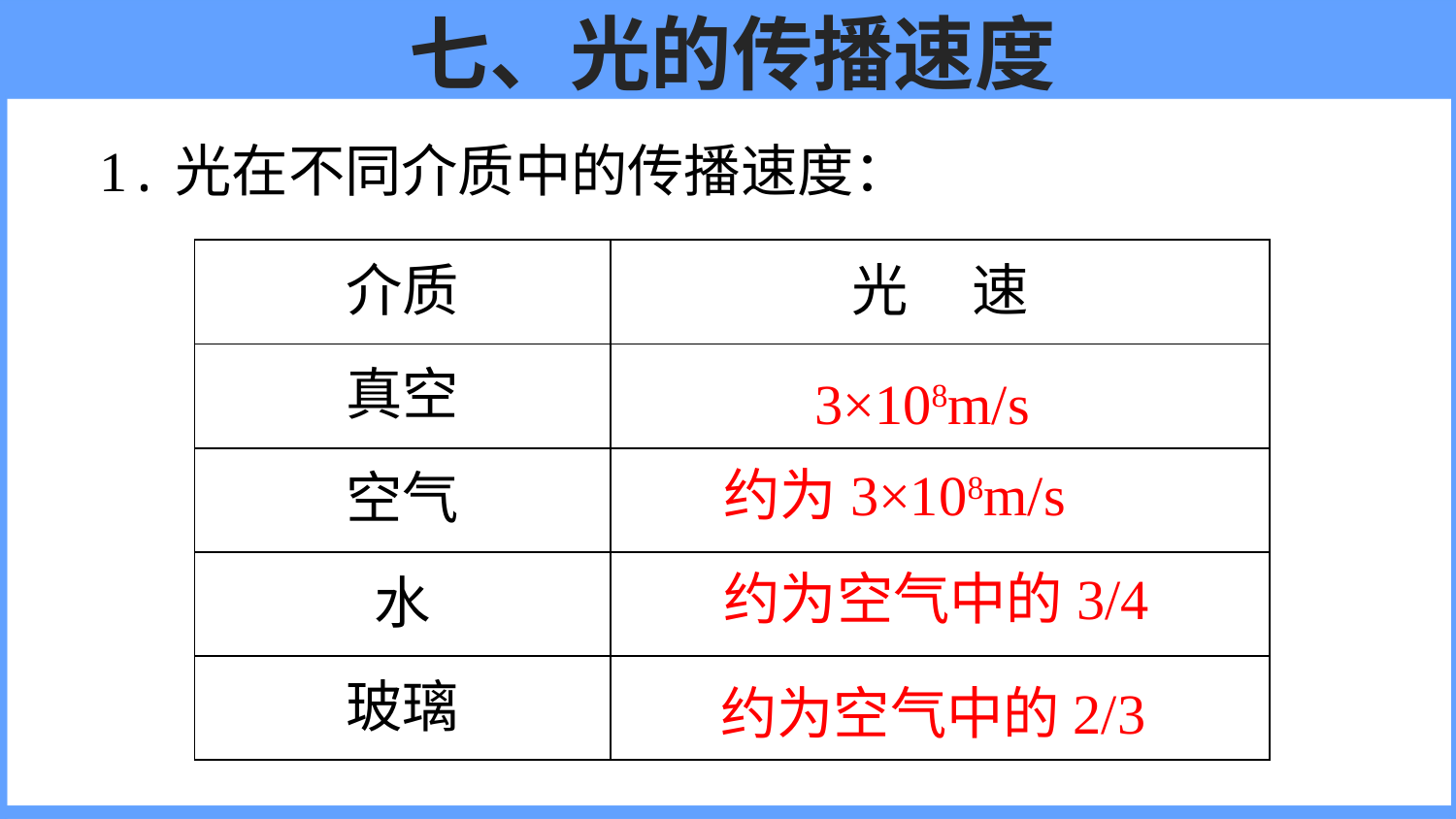

# 七、光的传播速度
1.光在不同介质中的传播速度：
| 介质 | 光 速 |
| --- | --- |
| 真空 |  |
| 空气 |  |
| 水 |  |
| 玻璃 |  |

3×108m/s

约为3×108m/s
约为空气中的3/4
约为空气中的2/3